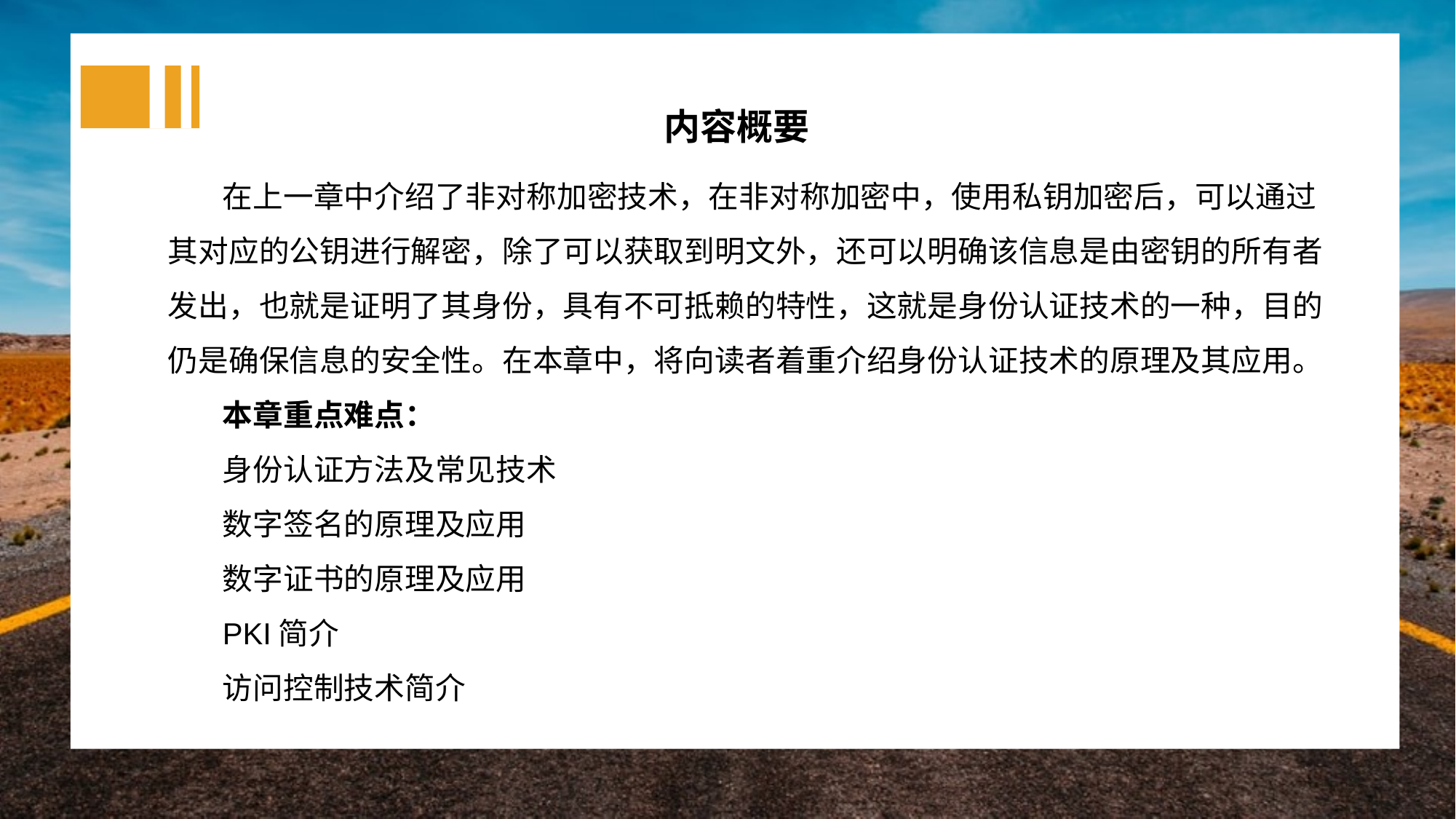

内容概要
在上一章中介绍了非对称加密技术，在非对称加密中，使用私钥加密后，可以通过其对应的公钥进行解密，除了可以获取到明文外，还可以明确该信息是由密钥的所有者发出，也就是证明了其身份，具有不可抵赖的特性，这就是身份认证技术的一种，目的仍是确保信息的安全性。在本章中，将向读者着重介绍身份认证技术的原理及其应用。
本章重点难点：
身份认证方法及常见技术
数字签名的原理及应用
数字证书的原理及应用
PKI简介
访问控制技术简介